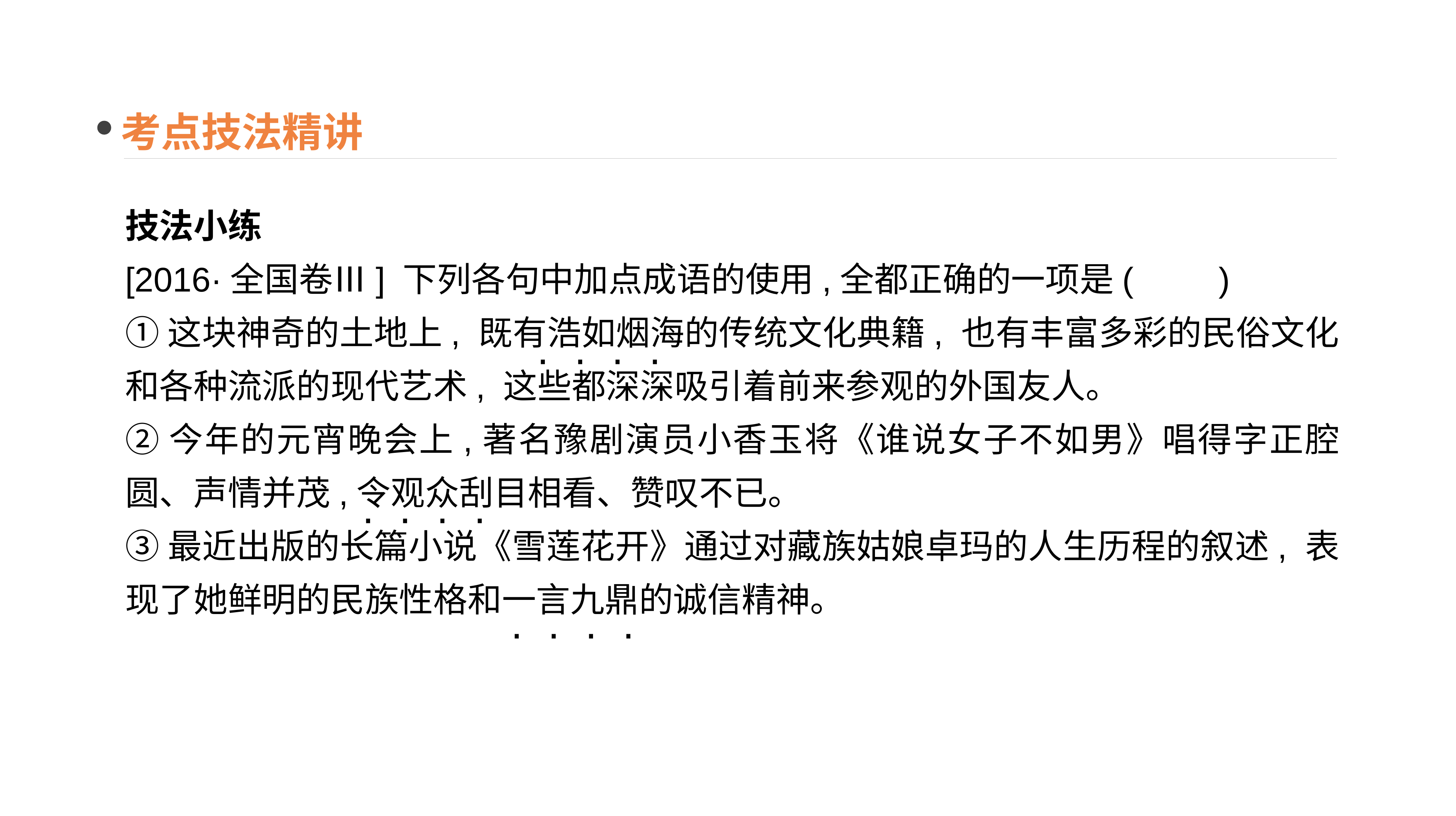

考点技法精讲

技法小练
[2016·全国卷Ⅲ] 下列各句中加点成语的使用,全都正确的一项是(　　)
①这块神奇的土地上, 既有浩如烟海的传统文化典籍, 也有丰富多彩的民俗文化和各种流派的现代艺术, 这些都深深吸引着前来参观的外国友人。
②今年的元宵晚会上,著名豫剧演员小香玉将《谁说女子不如男》唱得字正腔圆、声情并茂,令观众刮目相看、赞叹不已。
③最近出版的长篇小说《雪莲花开》通过对藏族姑娘卓玛的人生历程的叙述, 表现了她鲜明的民族性格和一言九鼎的诚信精神。
·  ·  ·  ·
·  ·  ·  ·
·  ·  ·  ·